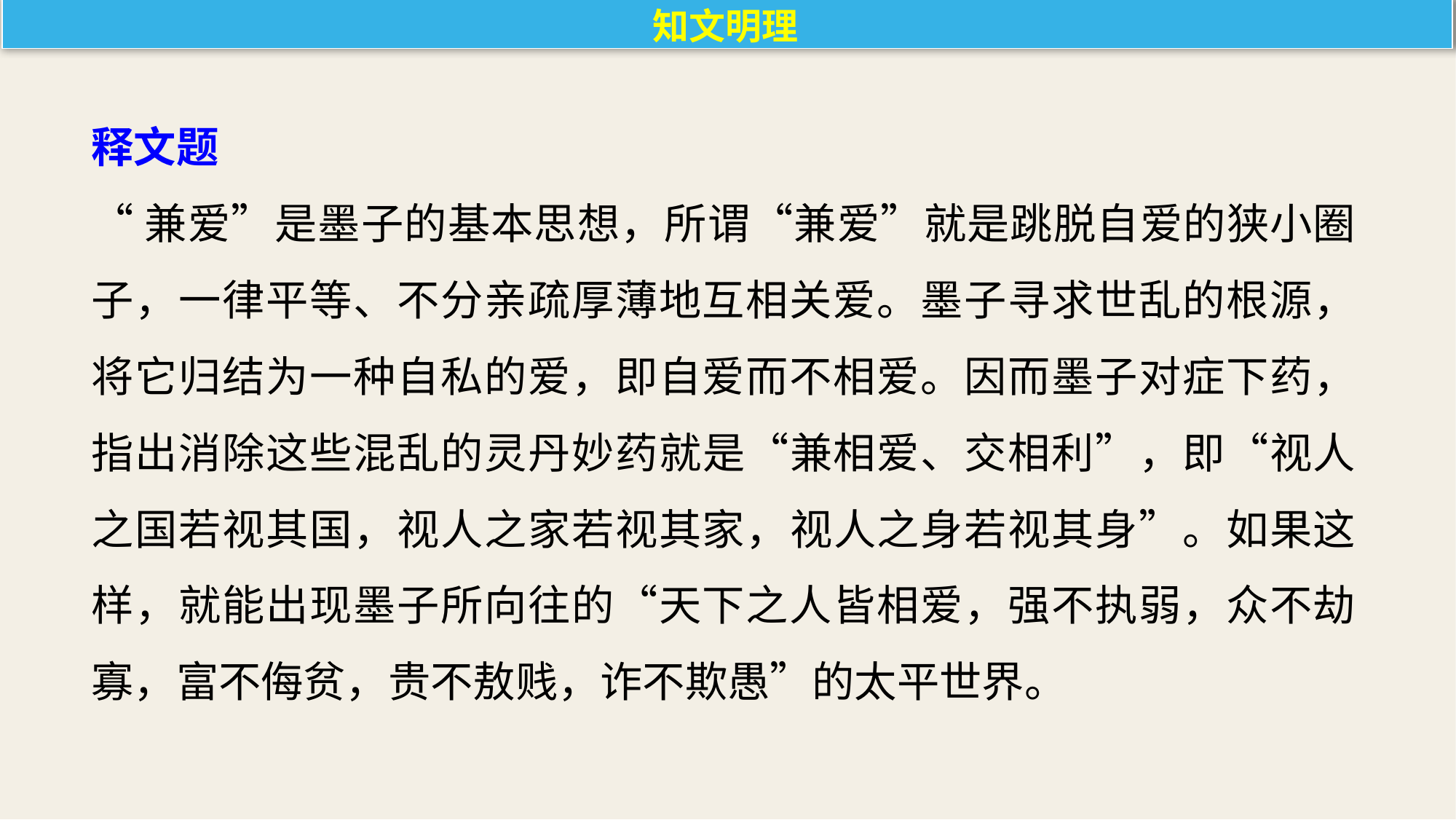

知文明理
释文题
“兼爱”是墨子的基本思想，所谓“兼爱”就是跳脱自爱的狭小圈子，一律平等、不分亲疏厚薄地互相关爱。墨子寻求世乱的根源，将它归结为一种自私的爱，即自爱而不相爱。因而墨子对症下药，指出消除这些混乱的灵丹妙药就是“兼相爱、交相利”，即“视人之国若视其国，视人之家若视其家，视人之身若视其身”。如果这样，就能出现墨子所向往的“天下之人皆相爱，强不执弱，众不劫寡，富不侮贫，贵不敖贱，诈不欺愚”的太平世界。